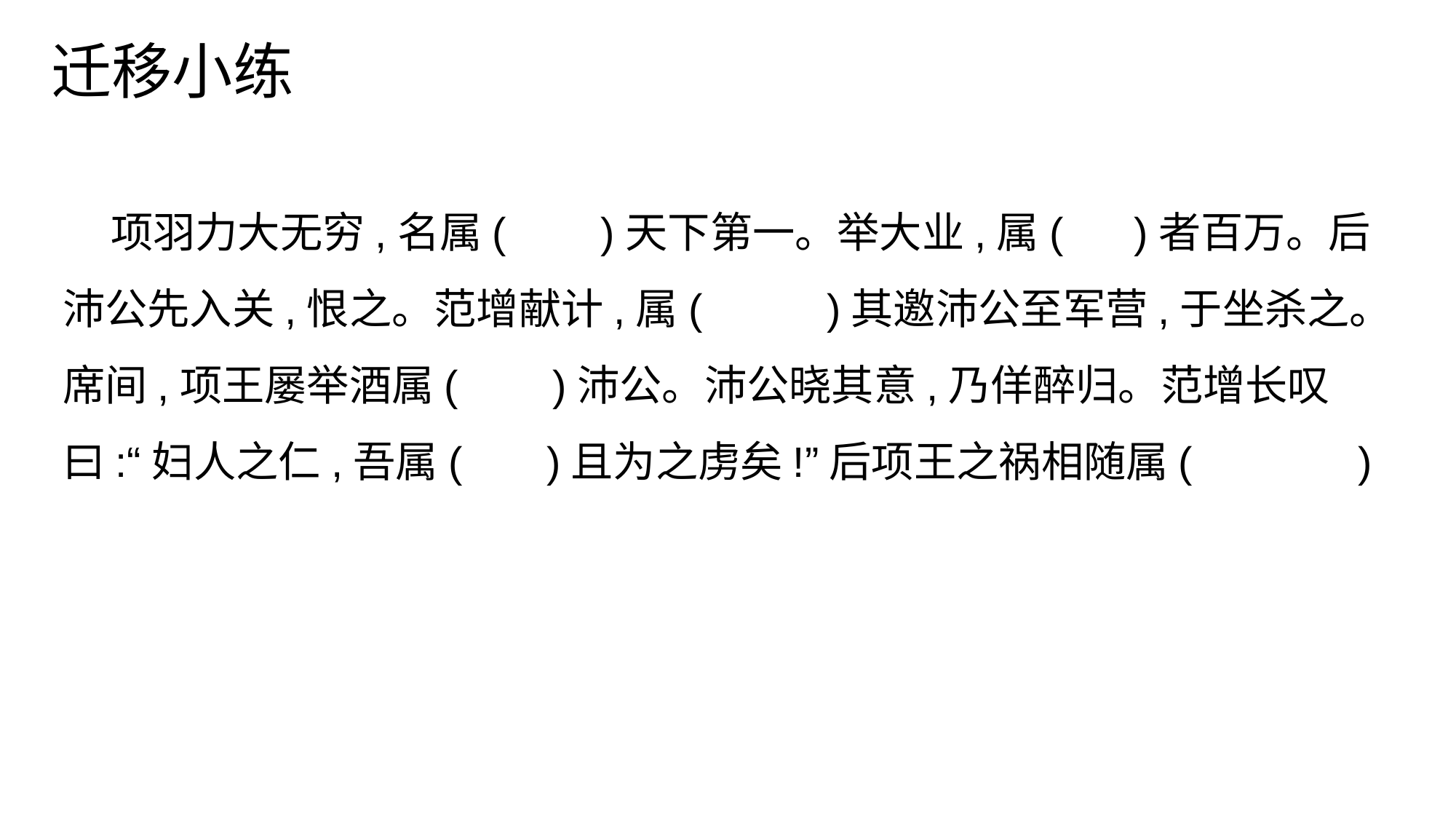

迁移小练
    项羽力大无穷,名属(        )天下第一。举大业,属(      )者百万。后沛公先入关,恨之。范增献计,属(      	)其邀沛公至军营,于坐杀之。席间,项王屡举酒属(        )沛公。沛公晓其意,乃佯醉归。范增长叹曰:“妇人之仁,吾属(	    )且为之虏矣!”后项王之祸相随属(	        )